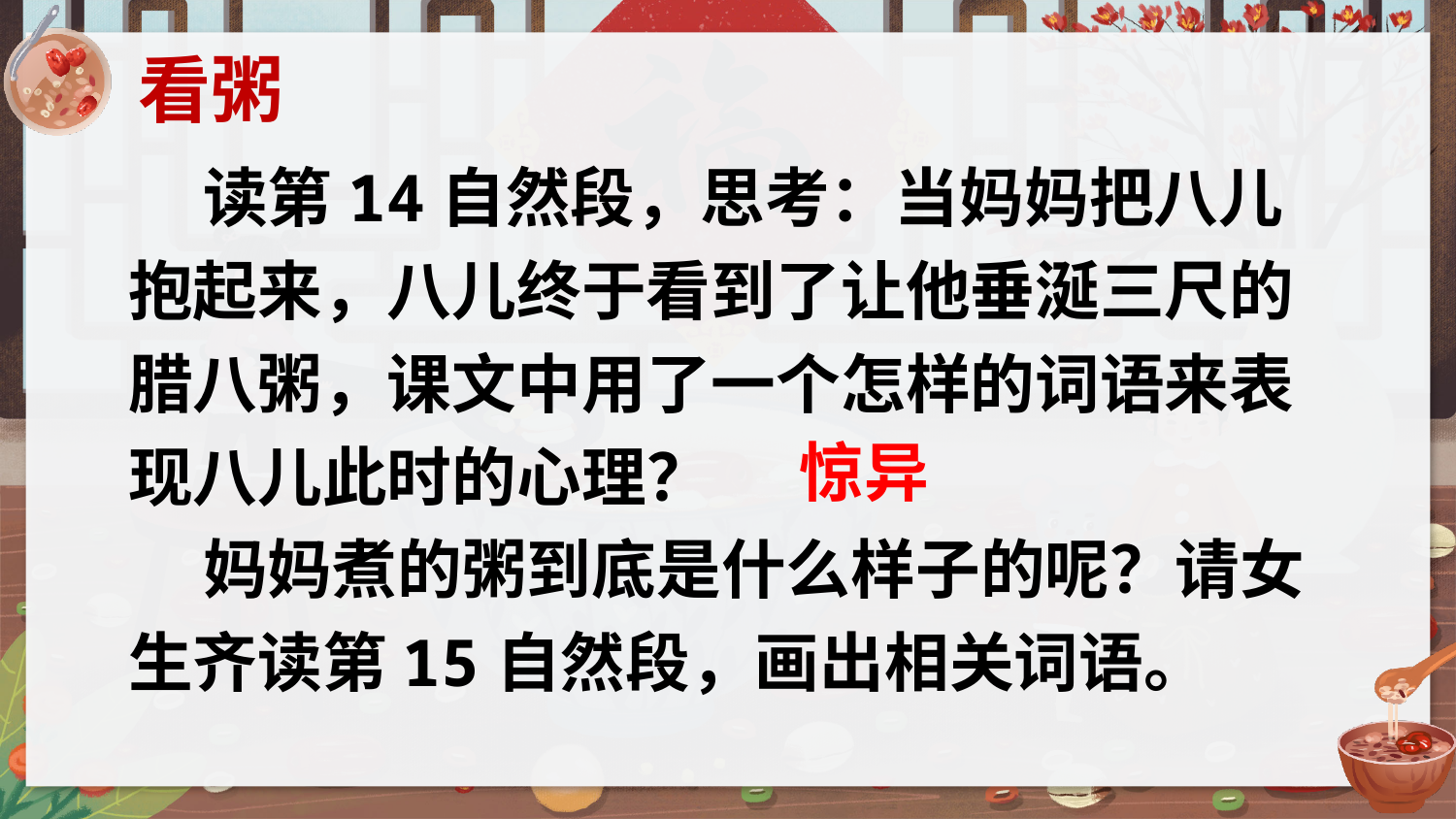

看粥
    读第14自然段，思考：当妈妈把八儿抱起来，八儿终于看到了让他垂涎三尺的腊八粥，课文中用了一个怎样的词语来表现八儿此时的心理？
    妈妈煮的粥到底是什么样子的呢？请女生齐读第15自然段，画出相关词语。
惊异